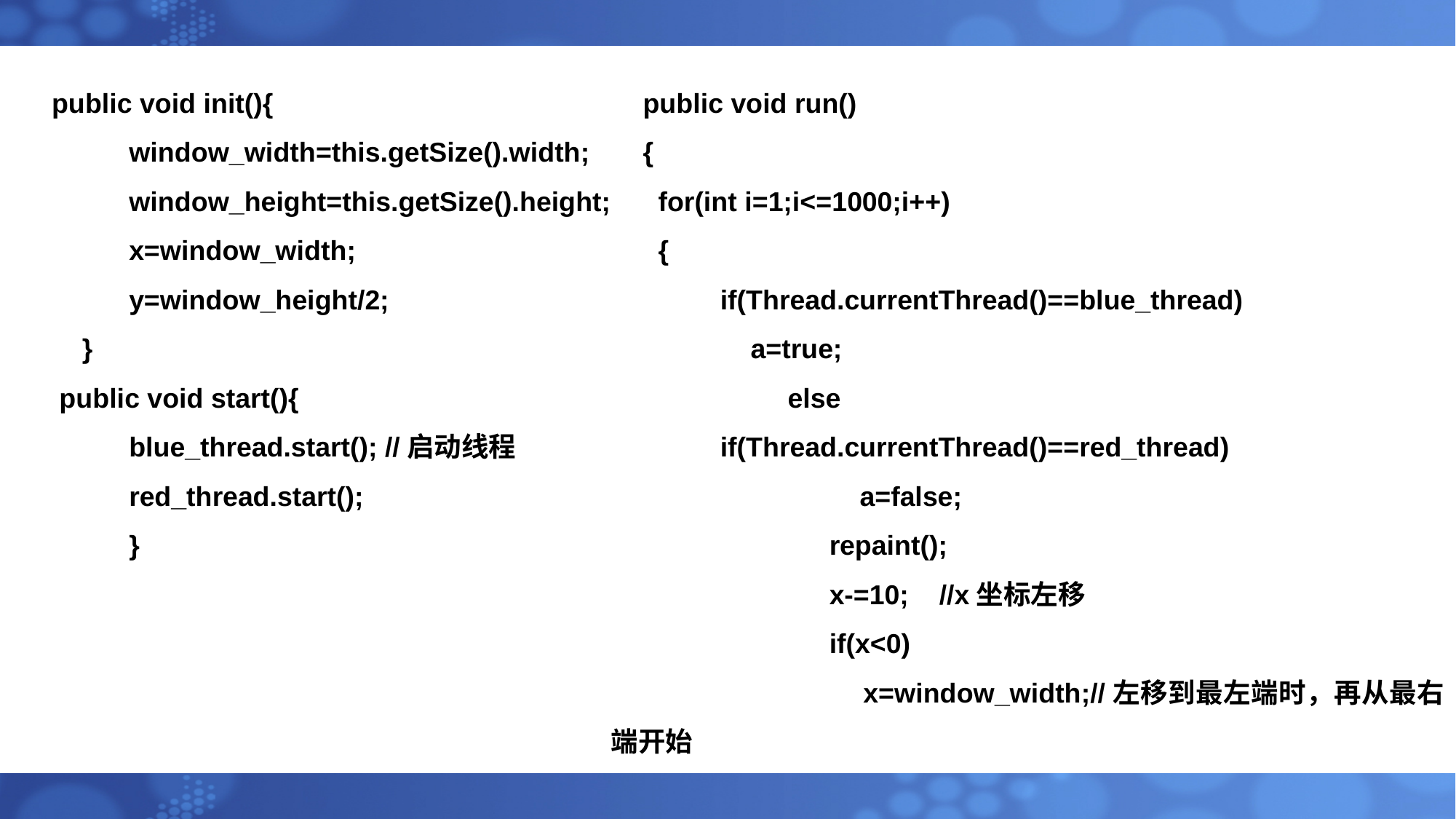

public void init(){
    	window_width=this.getSize().width;
    	window_height=this.getSize().height;
    	x=window_width;
    	y=window_height/2;
    }
 public void start(){
    	blue_thread.start(); //启动线程
    	red_thread.start();
    	}

public void run()
{
  for(int i=1;i<=1000;i++)
  {
	if(Thread.currentThread()==blue_thread)
    	    a=true;
    	    else 				 	     		if(Thread.currentThread()==red_thread)
    		    a=false;
    		repaint();
    		x-=10;    //x坐标左移
    		if(x<0)
    		    x=window_width;//左移到最左端时，再从最右端开始